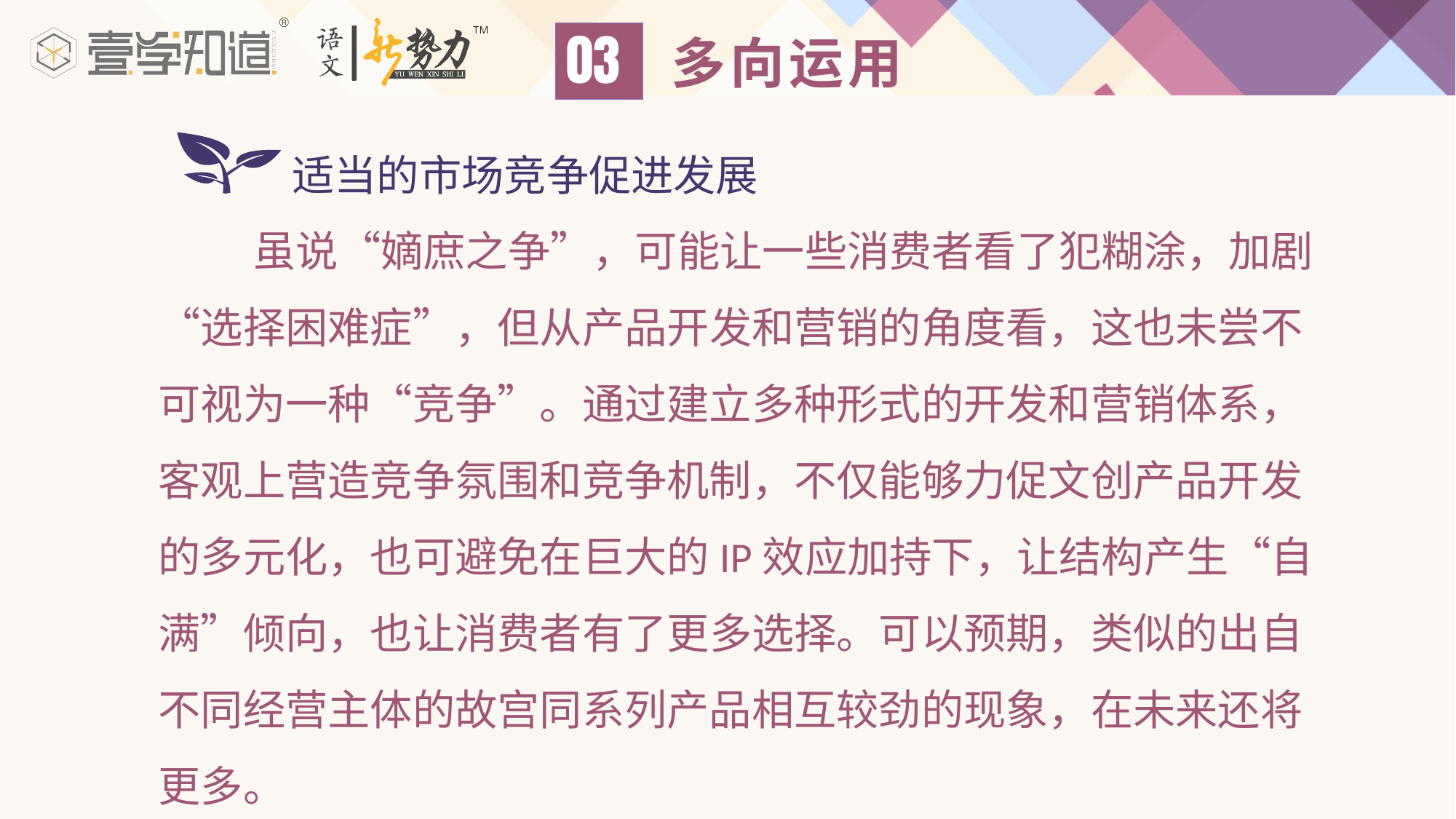

多向运用
03

适当的市场竞争促进发展
         虽说“嫡庶之争”，可能让一些消费者看了犯糊涂，加剧“选择困难症”，但从产品开发和营销的角度看，这也未尝不可视为一种“竞争”。通过建立多种形式的开发和营销体系，客观上营造竞争氛围和竞争机制，不仅能够力促文创产品开发的多元化，也可避免在巨大的IP效应加持下，让结构产生“自满”倾向，也让消费者有了更多选择。可以预期，类似的出自不同经营主体的故宫同系列产品相互较劲的现象，在未来还将更多。